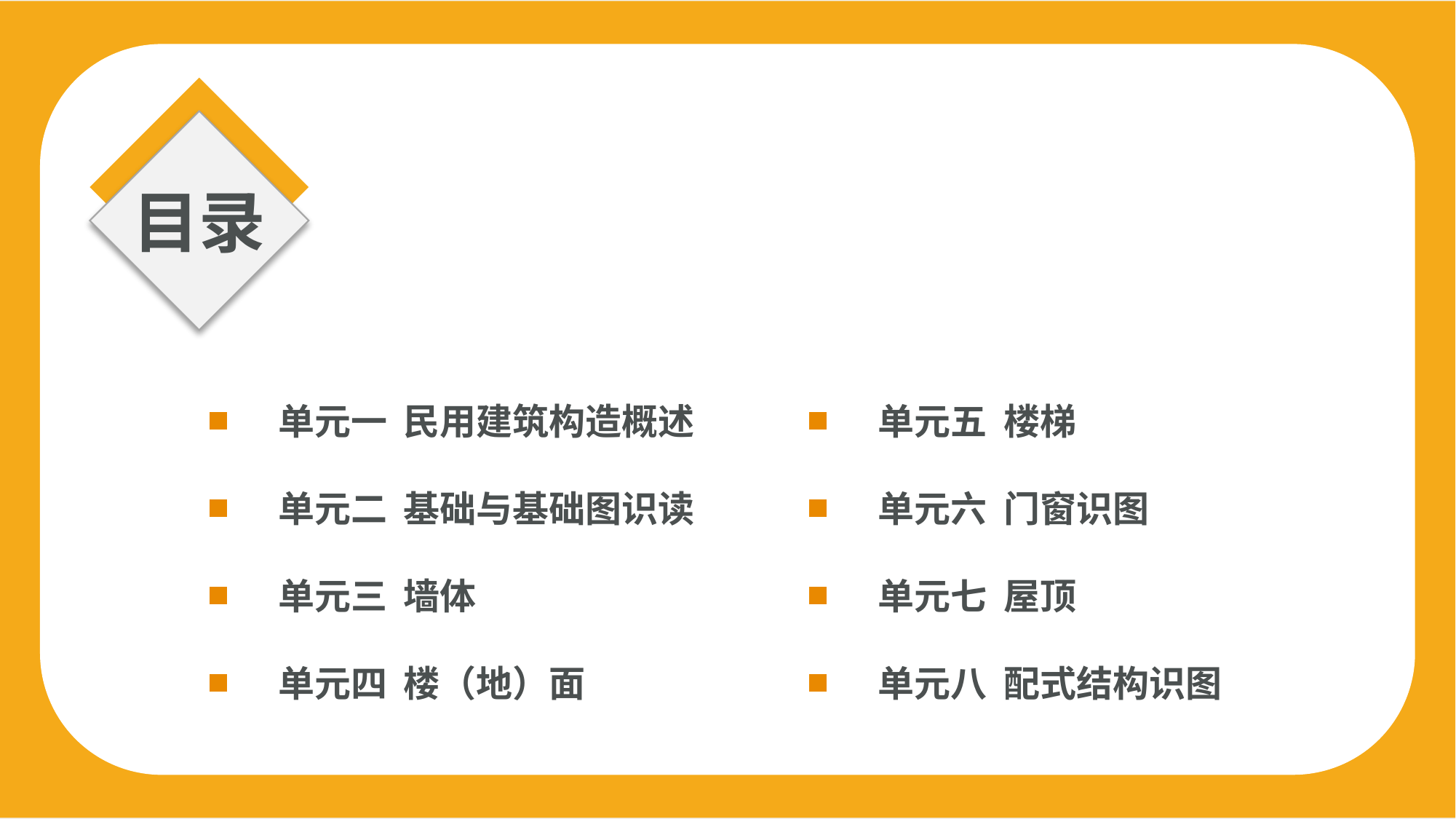

单元一  民用建筑构造概述
单元二  基础与基础图识读
单元三  墙体
单元四  楼（地）面
单元五  楼梯
单元六  门窗识图
单元七  屋顶
单元八  配式结构识图